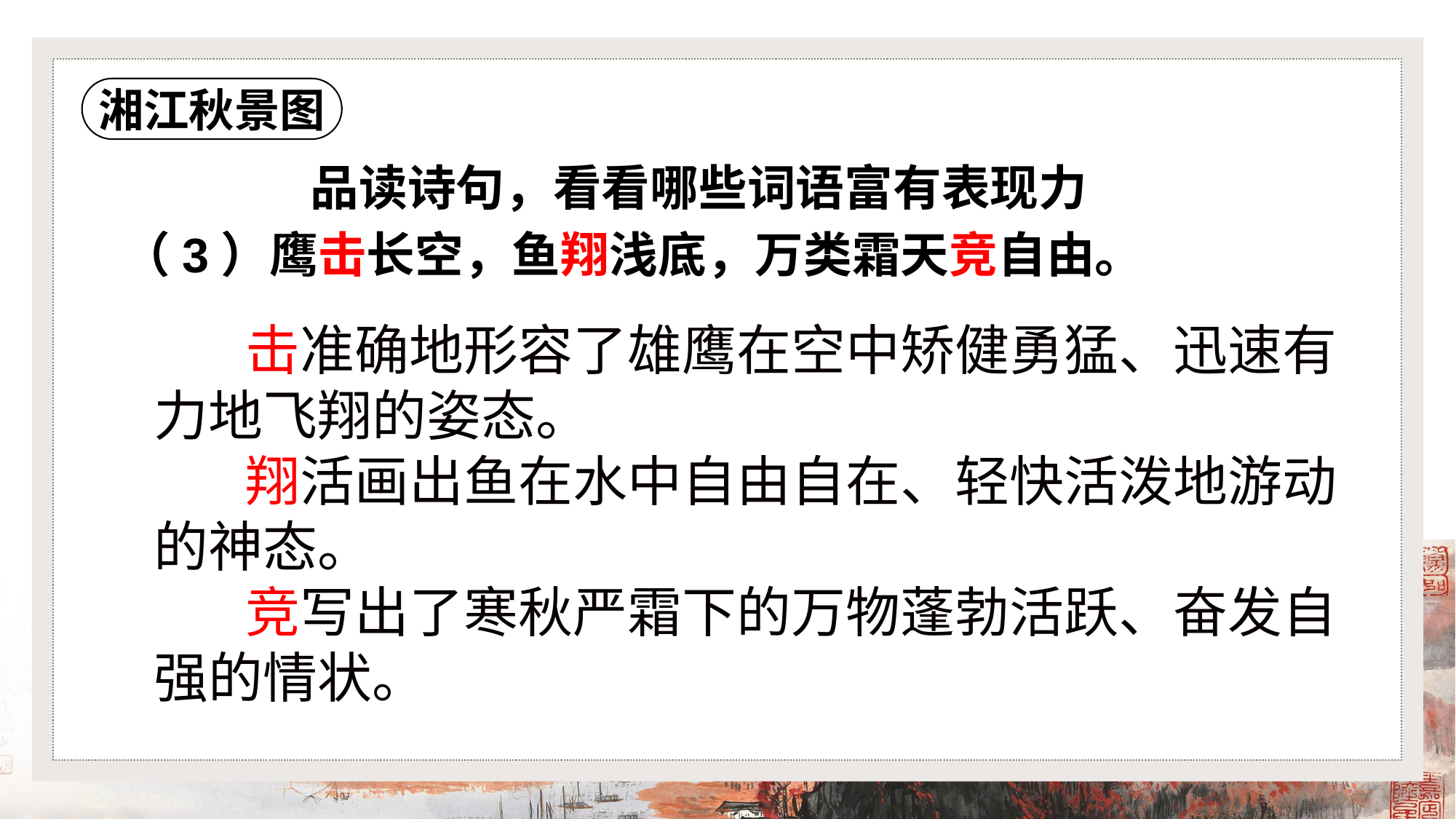

湘江秋景图

品读诗句，看看哪些词语富有表现力
（3）鹰击长空，鱼翔浅底，万类霜天竞自由。
  击准确地形容了雄鹰在空中矫健勇猛、迅速有力地飞翔的姿态。
  翔活画出鱼在水中自由自在、轻快活泼地游动的神态。
  竞写出了寒秋严霜下的万物蓬勃活跃、奋发自强的情状。